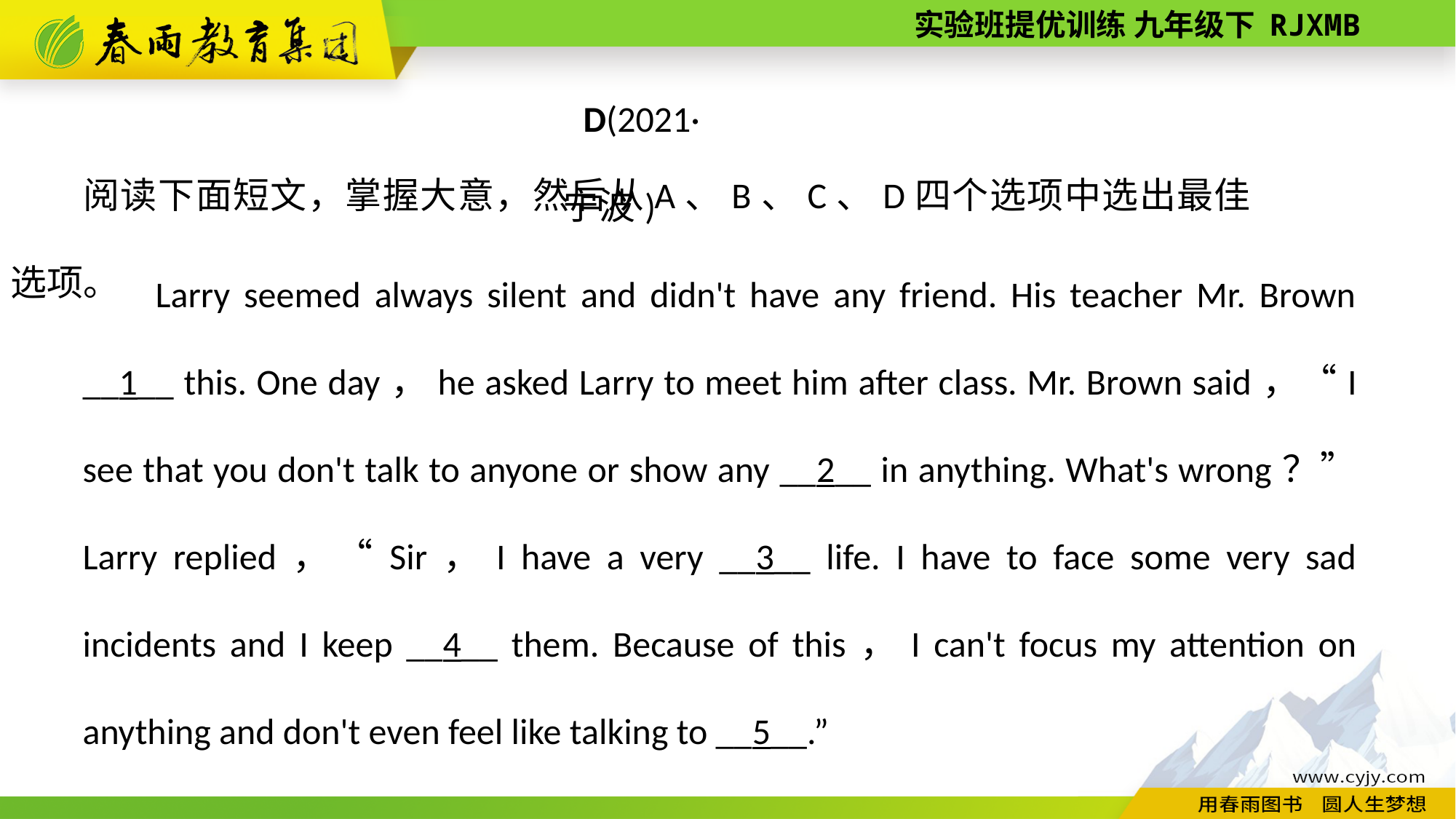

D(2021·宁波)
阅读下面短文，掌握大意，然后从A、B、C、D四个选项中选出最佳选项。
Larry seemed always silent and didn't have any friend. His teacher Mr. Brown __1__ this. One day，he asked Larry to meet him after class. Mr. Brown said，“I see that you don't talk to anyone or show any __2__ in anything. What's wrong？” Larry replied，“Sir，I have a very __3__ life. I have to face some very sad incidents and I keep __4__ them. Because of this，I can't focus my attention on anything and don't even feel like talking to __5__.”